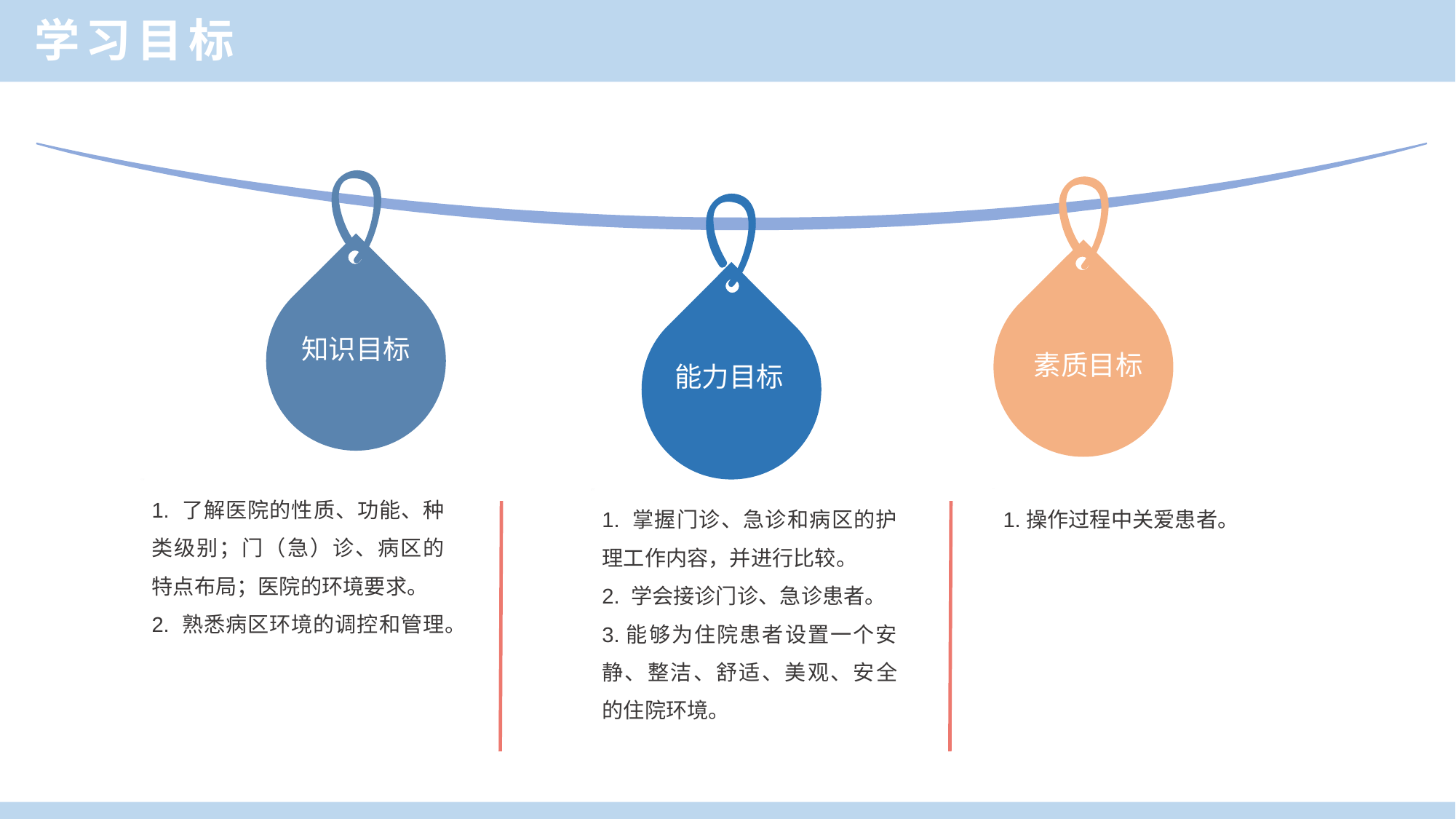

学习目标

知识目标

素质目标

能力目标
1. 了解医院的性质、功能、种类级别；门（急）诊、病区的特点布局；医院的环境要求。
2. 熟悉病区环境的调控和管理。
1. 掌握门诊、急诊和病区的护理工作内容，并进行比较。
2. 学会接诊门诊、急诊患者。
3.能够为住院患者设置一个安静、整洁、舒适、美观、安全的住院环境。

1.操作过程中关爱患者。